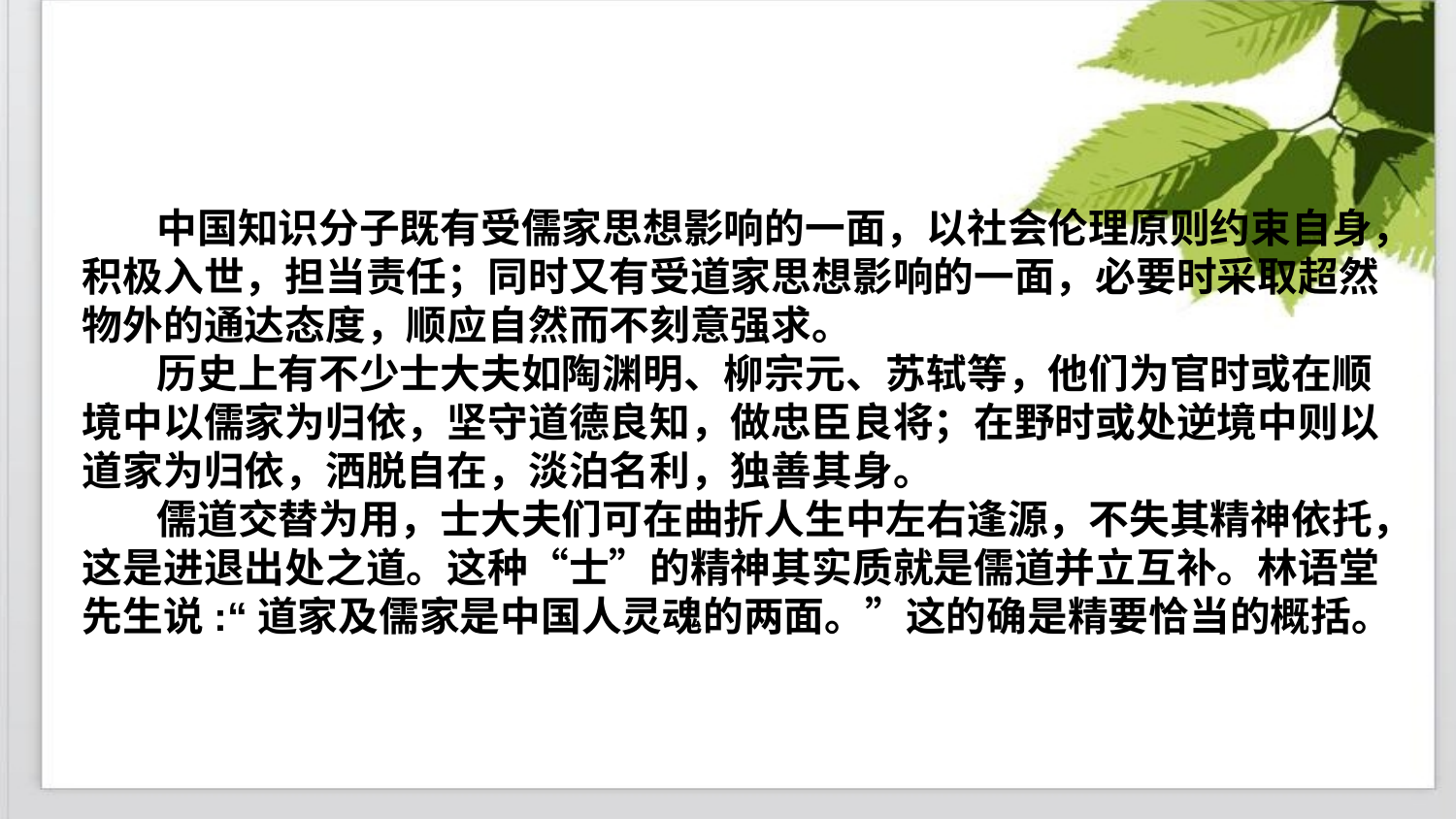

中国知识分子既有受儒家思想影响的一面，以社会伦理原则约束自身，积极入世，担当责任；同时又有受道家思想影响的一面，必要时采取超然物外的通达态度，顺应自然而不刻意强求。
       历史上有不少士大夫如陶渊明、柳宗元、苏轼等，他们为官时或在顺境中以儒家为归依，坚守道德良知，做忠臣良将；在野时或处逆境中则以道家为归依，洒脱自在，淡泊名利，独善其身。
       儒道交替为用，士大夫们可在曲折人生中左右逢源，不失其精神依托，这是进退出处之道。这种“士”的精神其实质就是儒道并立互补。林语堂先生说:“道家及儒家是中国人灵魂的两面。”这的确是精要恰当的概括。